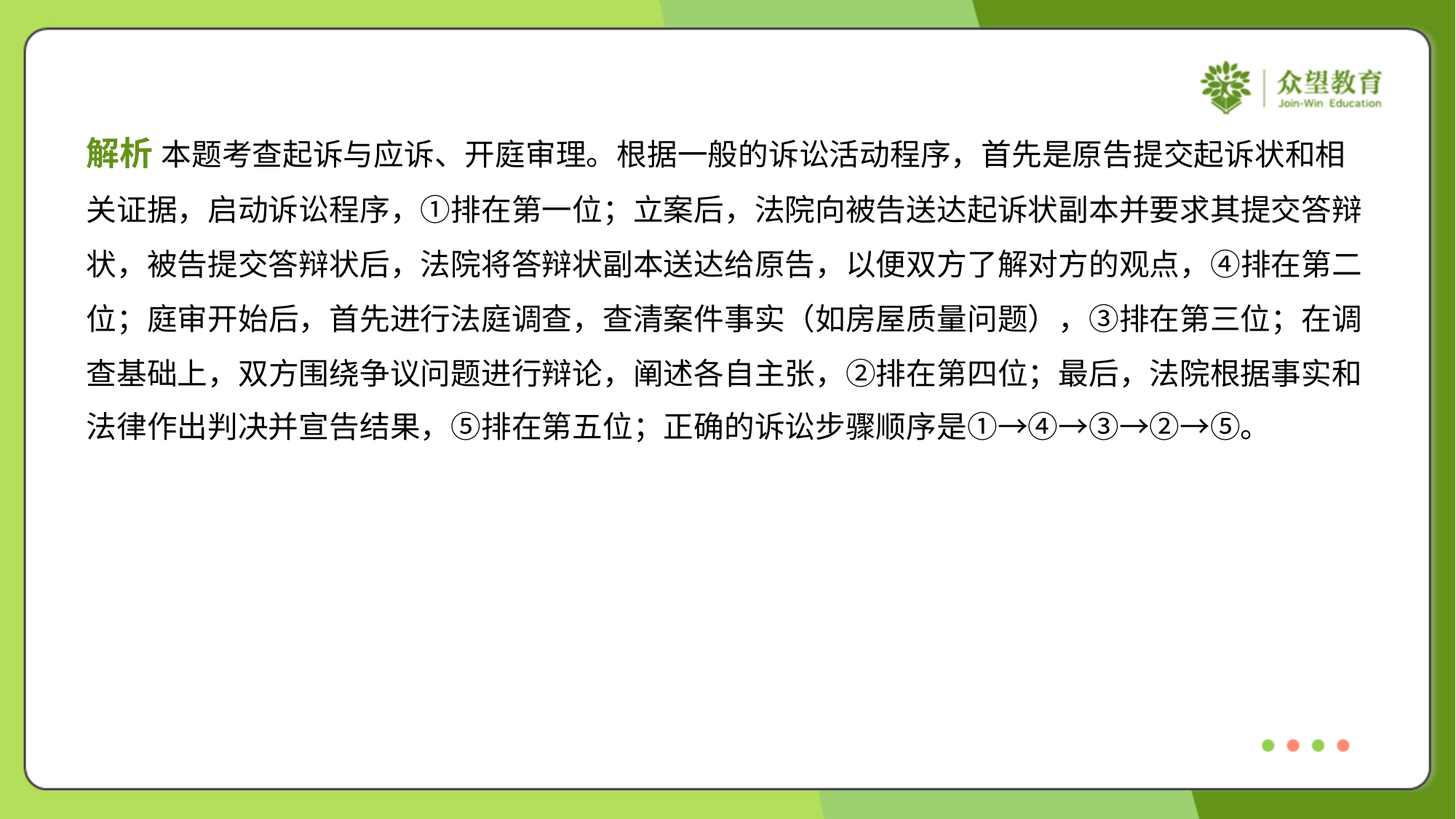

解析 本题考查起诉与应诉、开庭审理。根据一般的诉讼活动程序，首先是原告提交起诉状和相
关证据，启动诉讼程序，①排在第一位；立案后，法院向被告送达起诉状副本并要求其提交答辩
状，被告提交答辩状后，法院将答辩状副本送达给原告，以便双方了解对方的观点，④排在第二
位；庭审开始后，首先进行法庭调查，查清案件事实（如房屋质量问题），③排在第三位；在调
查基础上，双方围绕争议问题进行辩论，阐述各自主张，②排在第四位；最后，法院根据事实和
法律作出判决并宣告结果，⑤排在第五位；正确的诉讼步骤顺序是①→④→③→②→⑤。